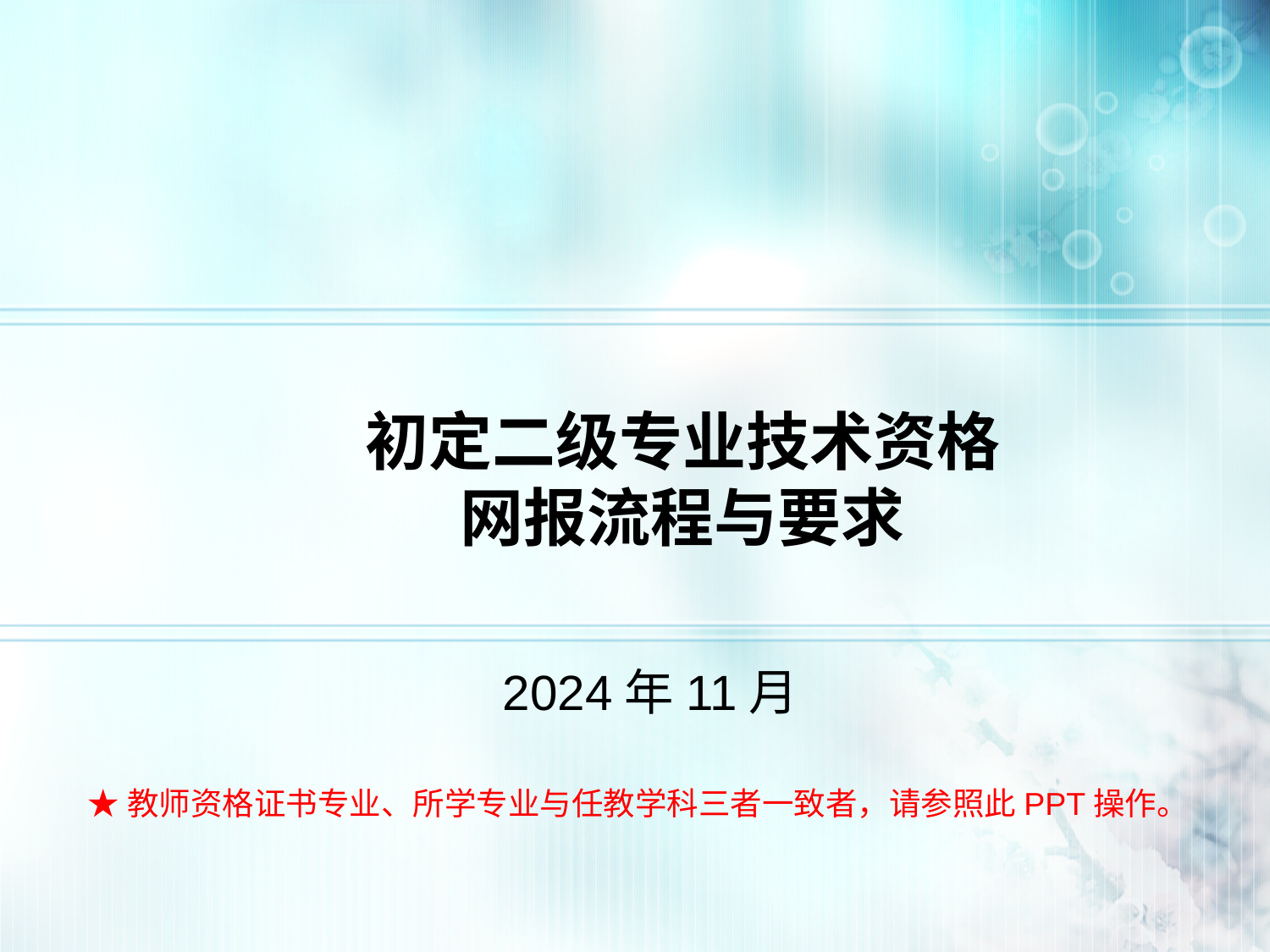

# 初定二级专业技术资格 网报流程与要求
2024年11月

★教师资格证书专业、所学专业与任教学科三者一致者，请参照此PPT操作。